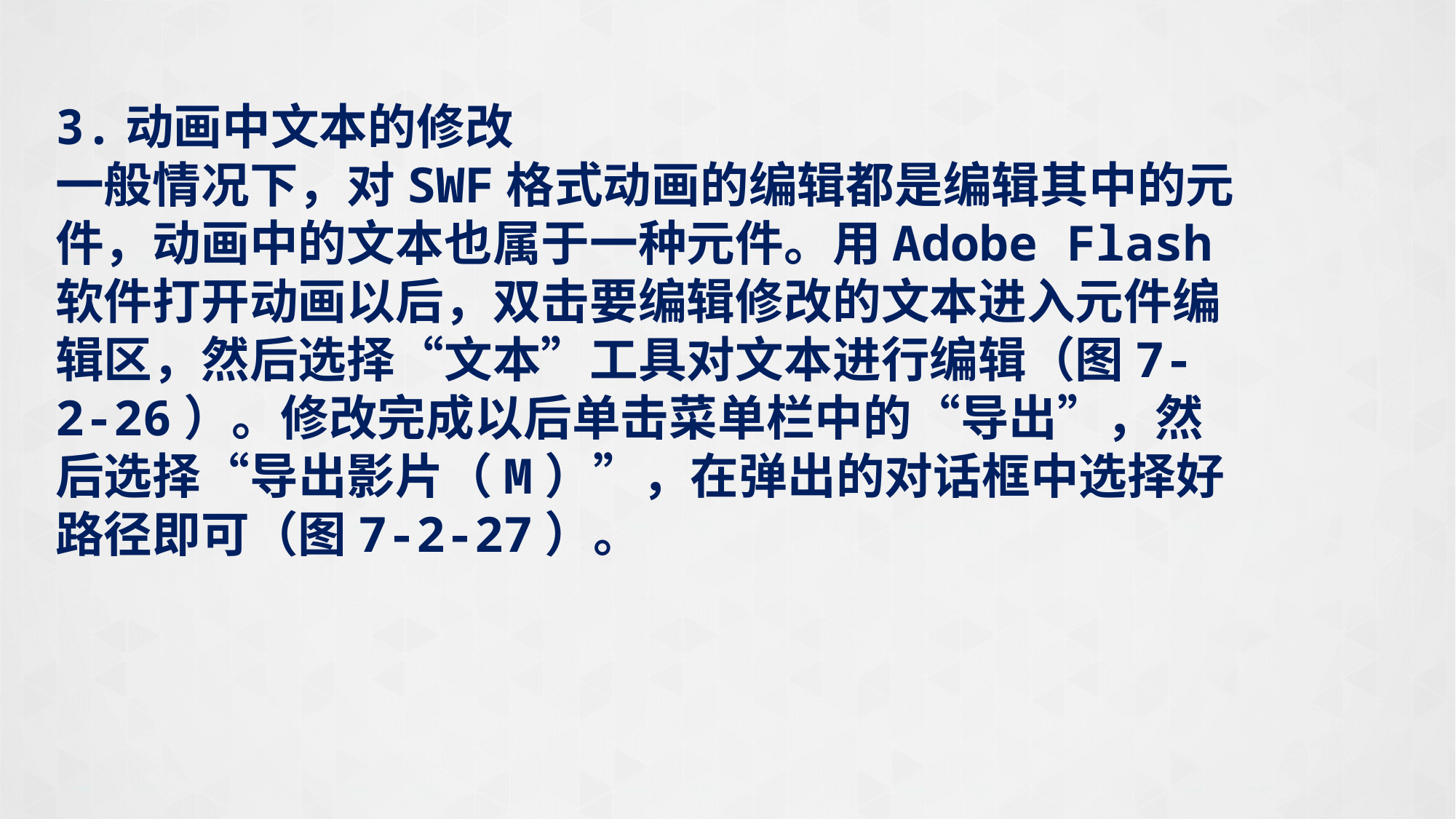

3.动画中文本的修改
一般情况下，对SWF格式动画的编辑都是编辑其中的元件，动画中的文本也属于一种元件。用Adobe Flash软件打开动画以后，双击要编辑修改的文本进入元件编辑区，然后选择“文本”工具对文本进行编辑（图7-2-26）。修改完成以后单击菜单栏中的“导出”，然后选择“导出影片（M）”，在弹出的对话框中选择好路径即可（图7-2-27）。